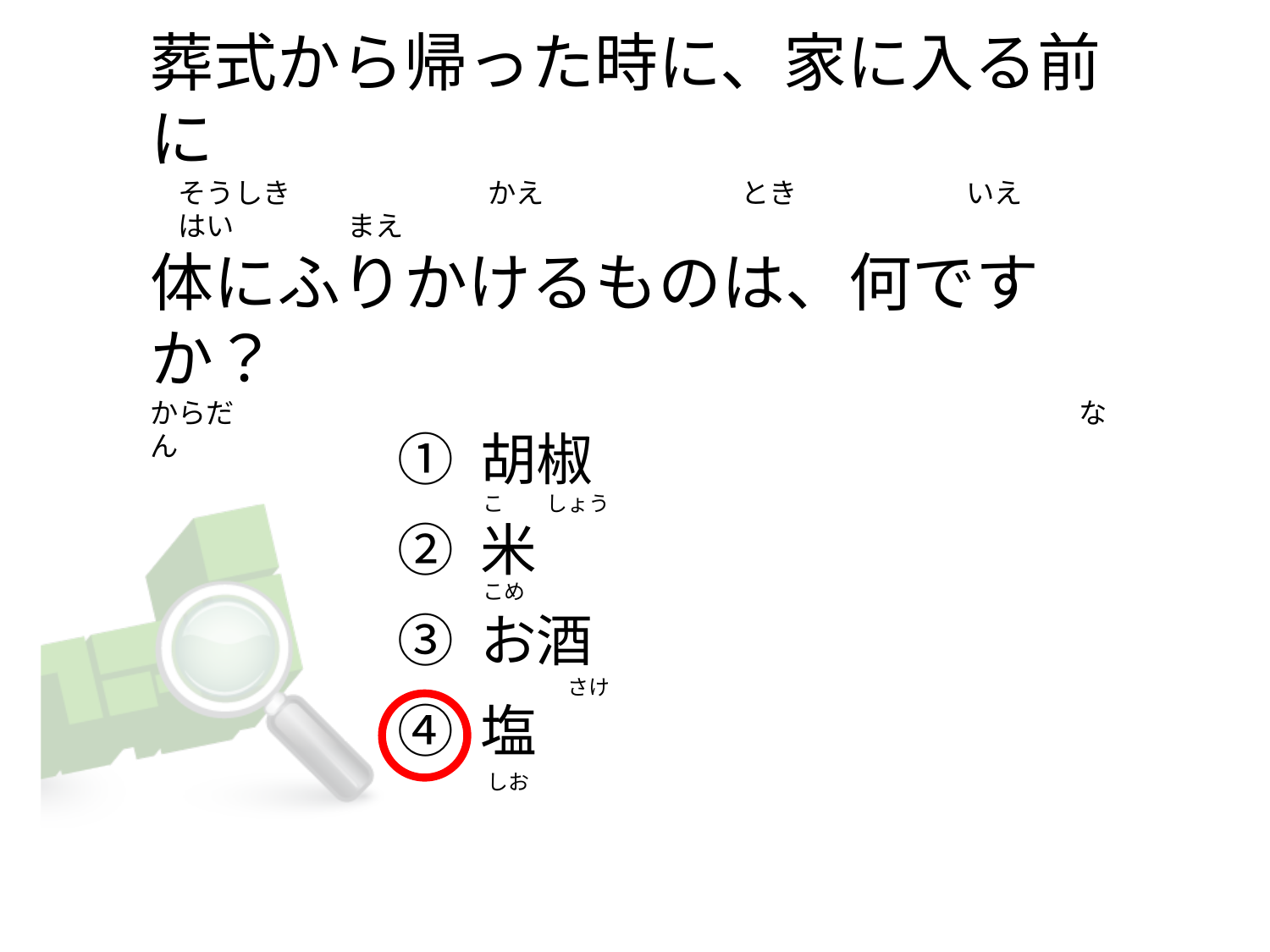

# 葬式から帰った時に、家に入る前に 　そうしき　　　　　　　かえ　　　　　　　とき　　　　　　いえ　　　　はい　　　　まえ 体にふりかけるものは、何ですか？ からだ　　　　　　　　　　　　　　　　　　　　　　　　　　　　　　なん
① 胡椒
② 米
③ お酒
④ 塩
こ　　しょう
こめ
　　　　さけ

 しお